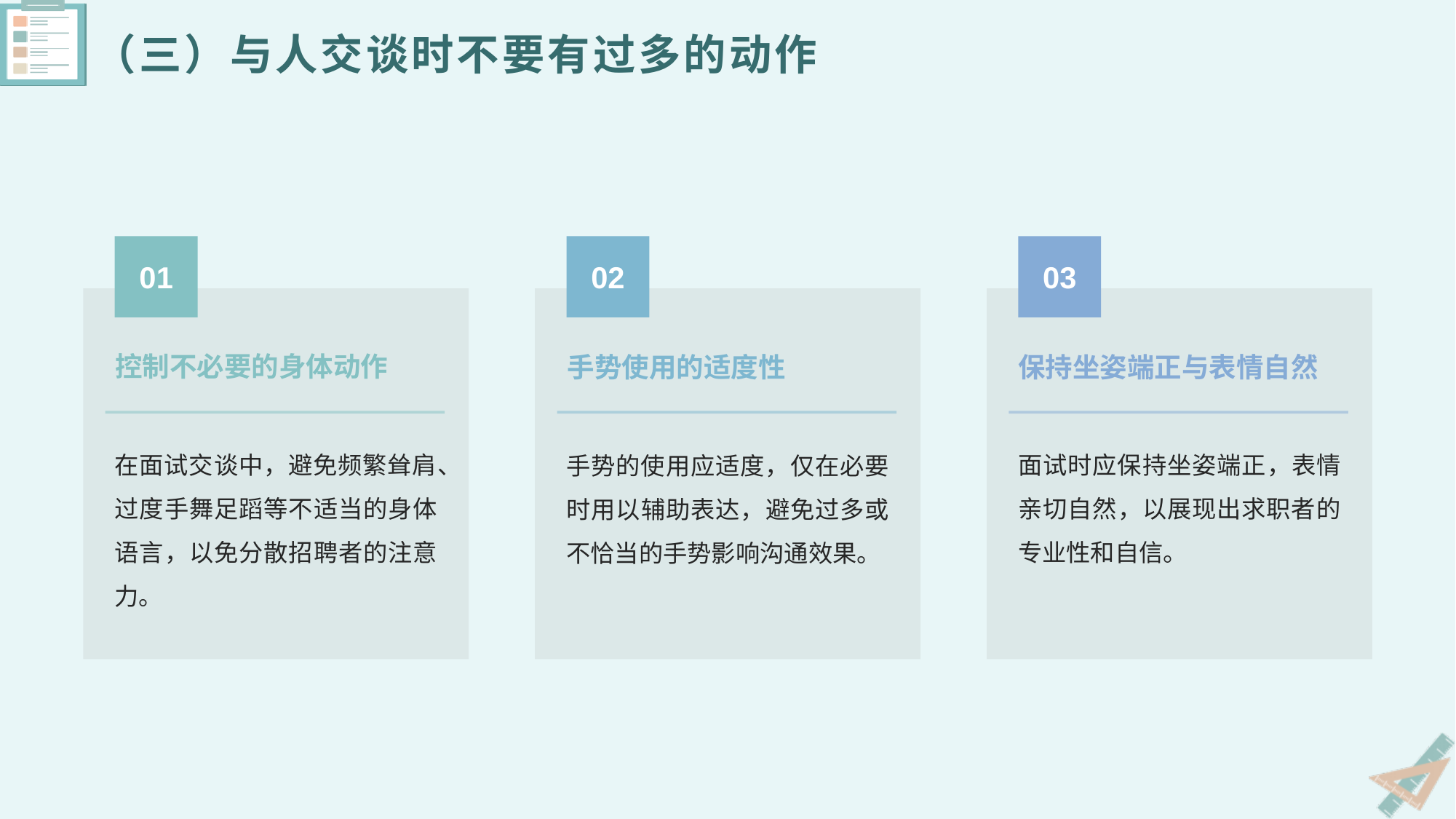

（三）与人交谈时不要有过多的动作
01
02
03

控制不必要的身体动作
手势使用的适度性
保持坐姿端正与表情自然
在面试交谈中，避免频繁耸肩、过度手舞足蹈等不适当的身体语言，以免分散招聘者的注意力。
面试时应保持坐姿端正，表情亲切自然，以展现出求职者的专业性和自信。
手势的使用应适度，仅在必要时用以辅助表达，避免过多或不恰当的手势影响沟通效果。